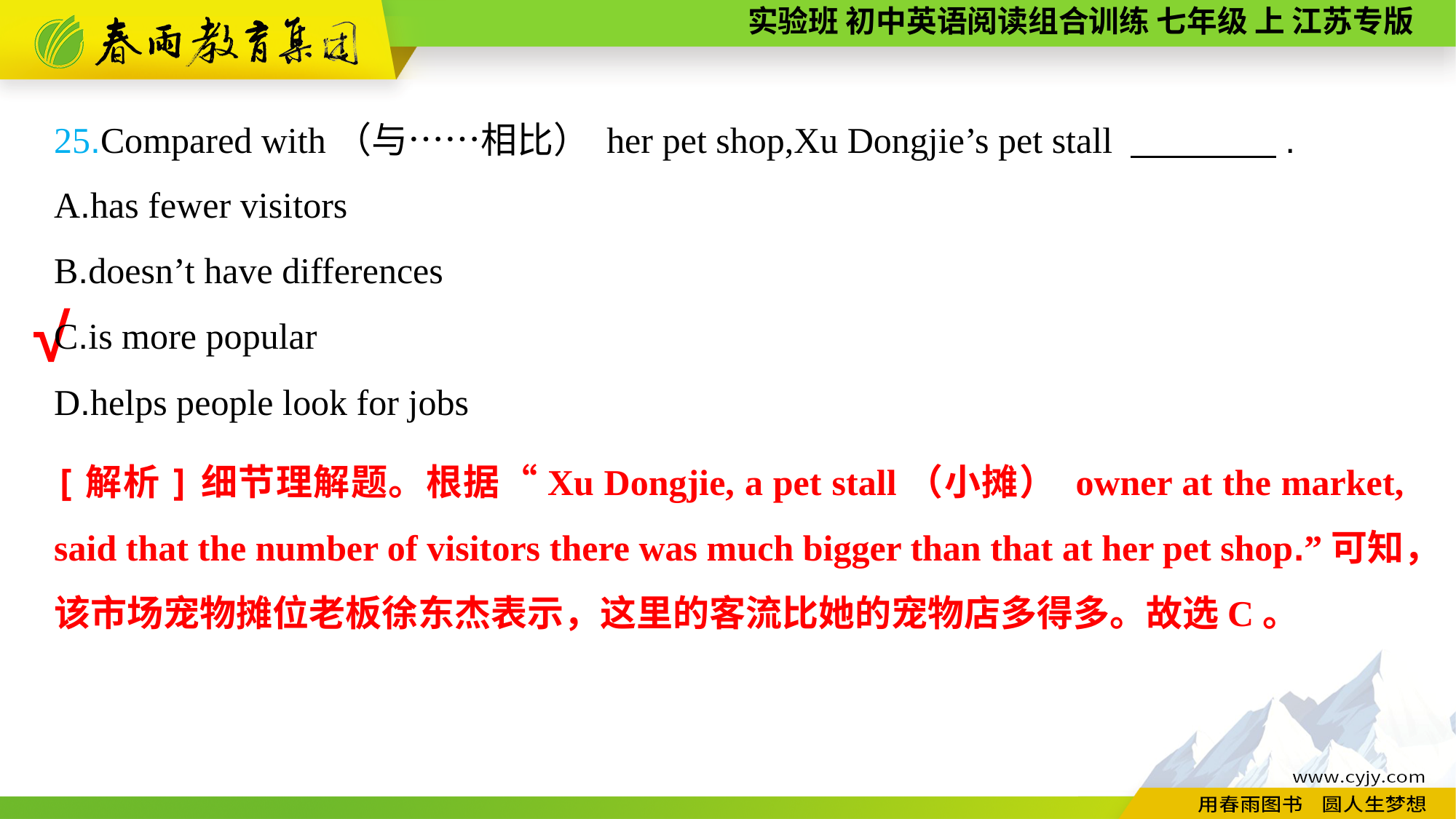

25.Compared with（与……相比） her pet shop,Xu Dongjie’s pet stall 　　　　.
A.has fewer visitors
B.doesn’t have differences
C.is more popular
D.helps people look for jobs
√
[解析]细节理解题。根据“Xu Dongjie, a pet stall（小摊） owner at the market, said that the number of visitors there was much bigger than that at her pet shop.”可知，该市场宠物摊位老板徐东杰表示，这里的客流比她的宠物店多得多。故选C。